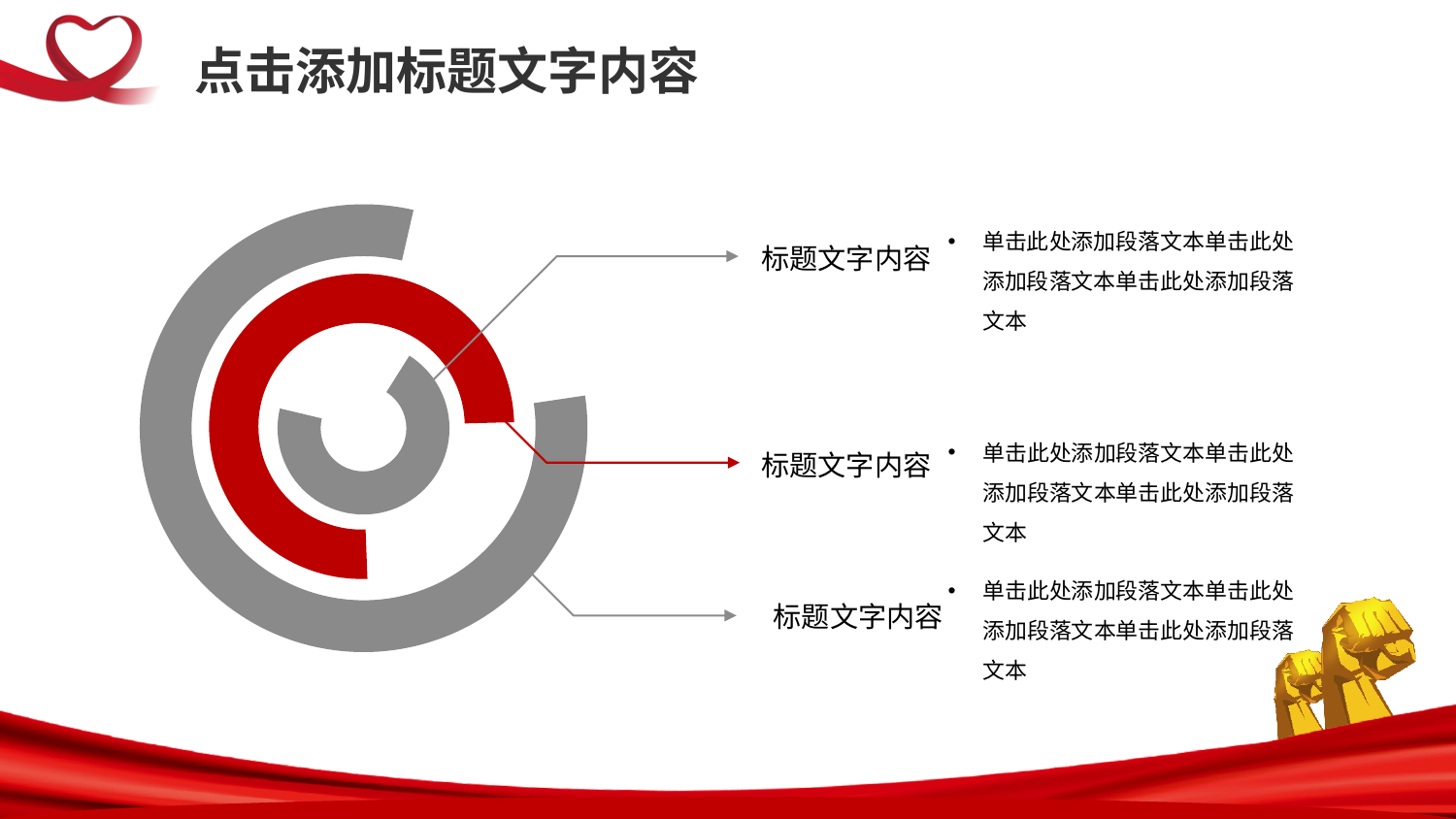

点击添加标题文字内容

单击此处添加段落文本单击此处添加段落文本单击此处添加段落文本
标题文字内容

单击此处添加段落文本单击此处添加段落文本单击此处添加段落文本
标题文字内容
单击此处添加段落文本单击此处添加段落文本单击此处添加段落文本

标题文字内容